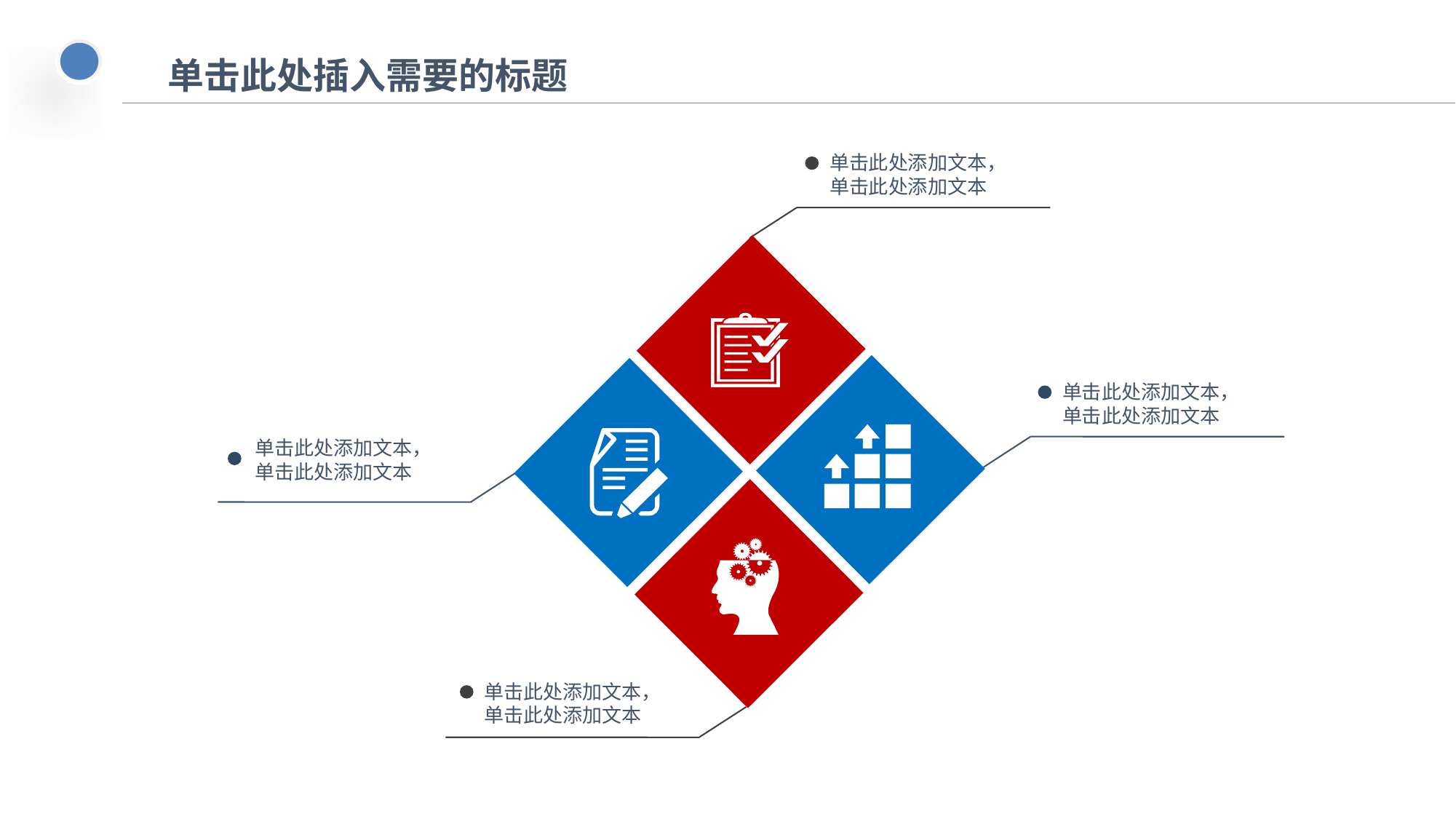

# 单击此处插入需要的标题
单击此处添加文本，单击此处添加文本

单击此处添加文本，单击此处添加文本

单击此处添加文本，单击此处添加文本

单击此处添加文本，单击此处添加文本